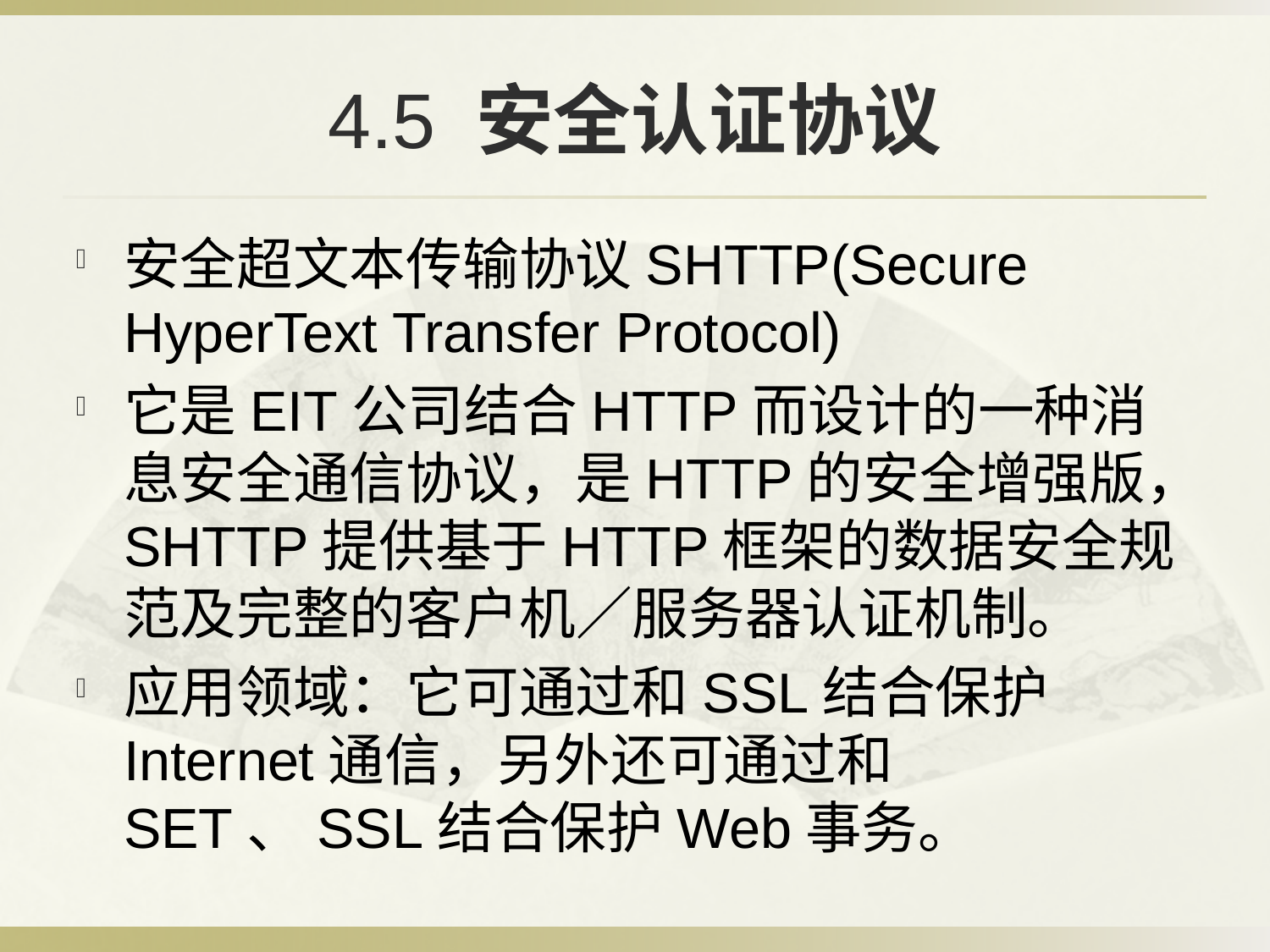

# 4.5 安全认证协议
安全超文本传输协议SHTTP(Secure HyperText Transfer Protocol)
它是EIT公司结合HTTP而设计的一种消息安全通信协议，是HTTP的安全增强版，SHTTP提供基于HTTP框架的数据安全规范及完整的客户机／服务器认证机制。
应用领域：它可通过和SSL结合保护Internet通信，另外还可通过和SET、SSL结合保护Web事务。